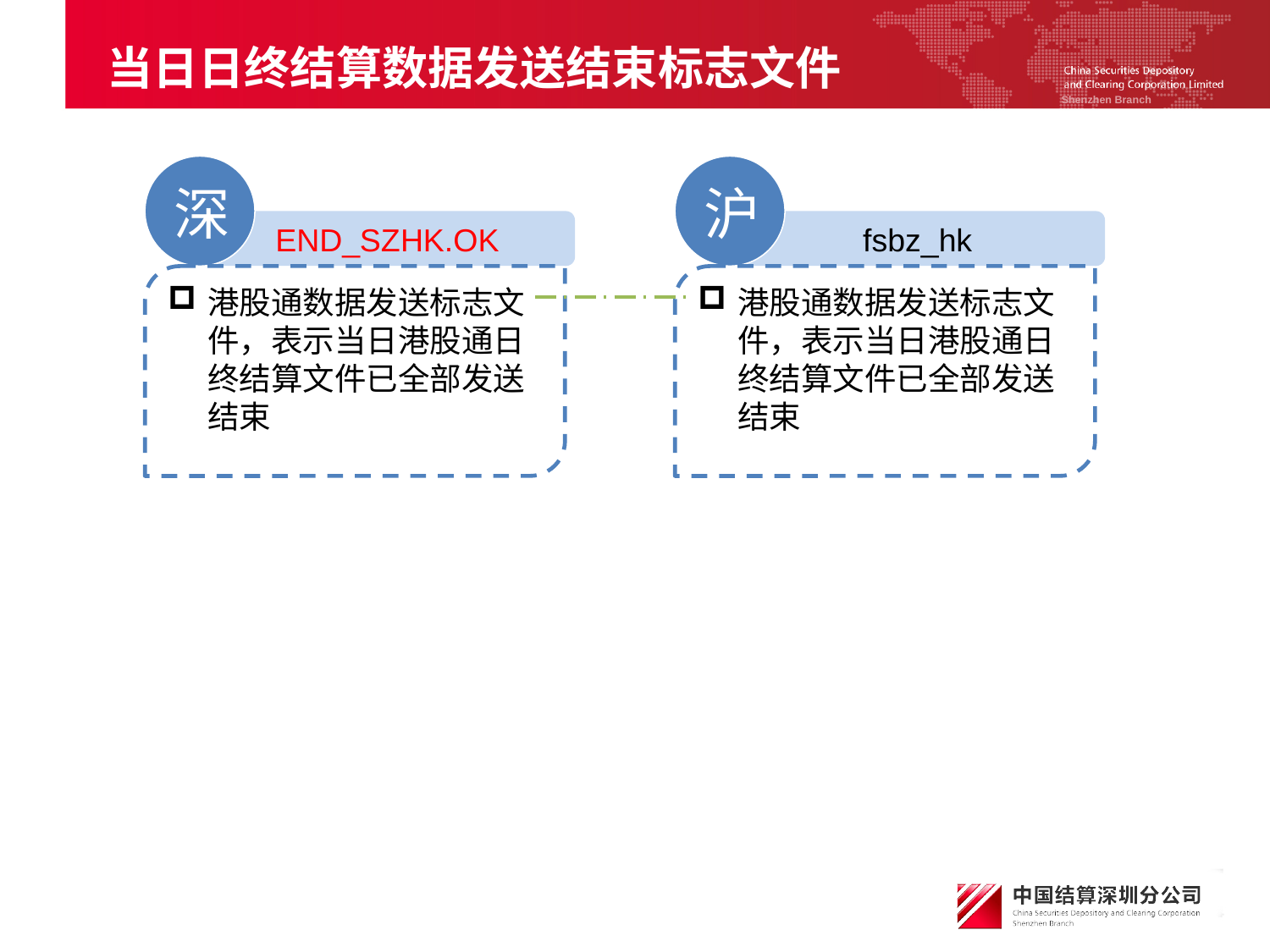

# 当日日终结算数据发送结束标志文件
深
END_SZHK.OK
港股通数据发送标志文件，表示当日港股通日终结算文件已全部发送结束
沪
fsbz_hk
港股通数据发送标志文件，表示当日港股通日终结算文件已全部发送结束